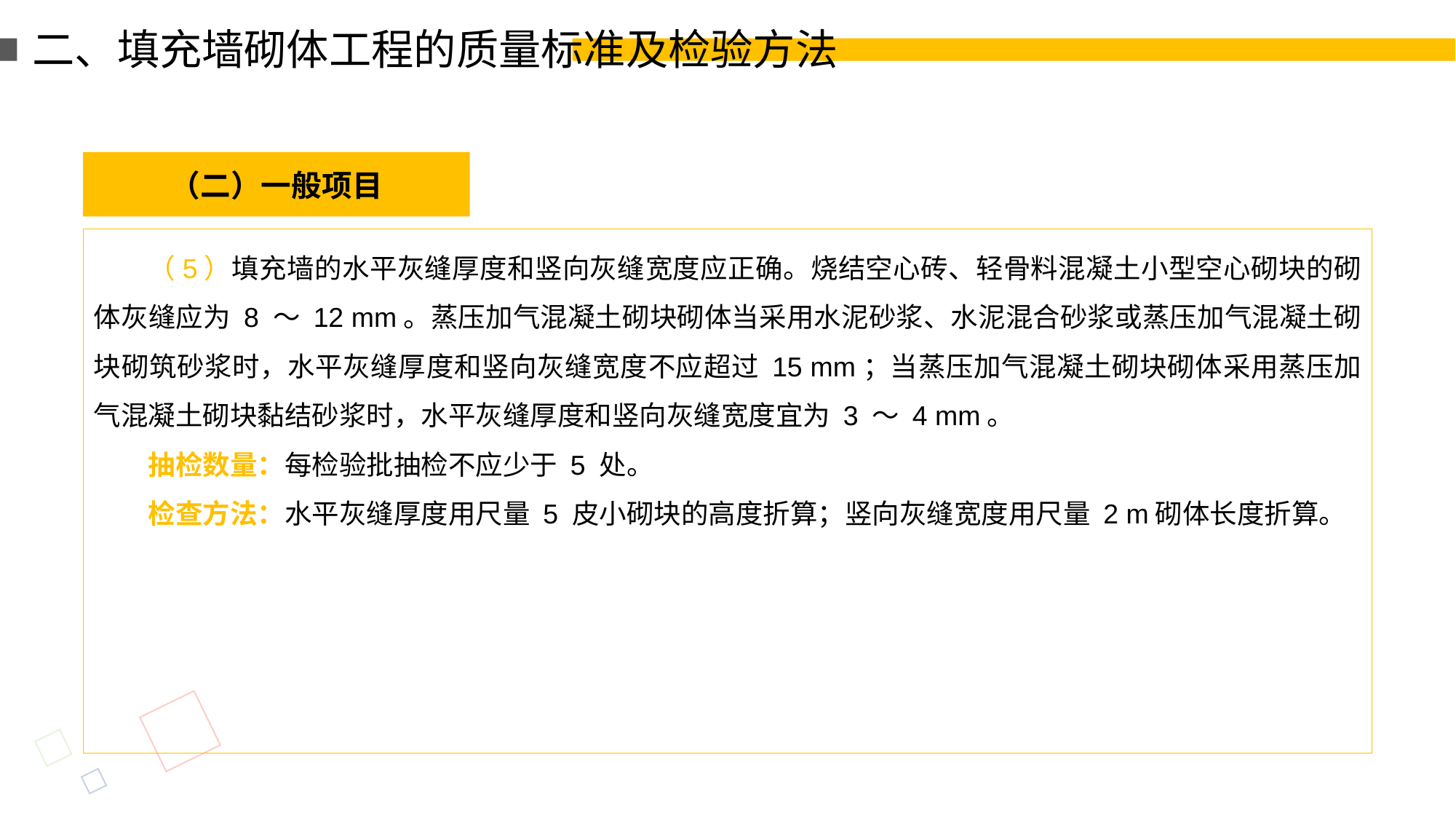

二、填充墙砌体工程的质量标准及检验方法
（二）一般项目
（5）填充墙的水平灰缝厚度和竖向灰缝宽度应正确。烧结空心砖、轻骨料混凝土小型空心砌块的砌体灰缝应为 8 ～ 12 mm。蒸压加气混凝土砌块砌体当采用水泥砂浆、水泥混合砂浆或蒸压加气混凝土砌块砌筑砂浆时，水平灰缝厚度和竖向灰缝宽度不应超过 15 mm；当蒸压加气混凝土砌块砌体采用蒸压加气混凝土砌块黏结砂浆时，水平灰缝厚度和竖向灰缝宽度宜为 3 ～ 4 mm。
抽检数量：每检验批抽检不应少于 5 处。
检查方法：水平灰缝厚度用尺量 5 皮小砌块的高度折算；竖向灰缝宽度用尺量 2 m砌体长度折算。